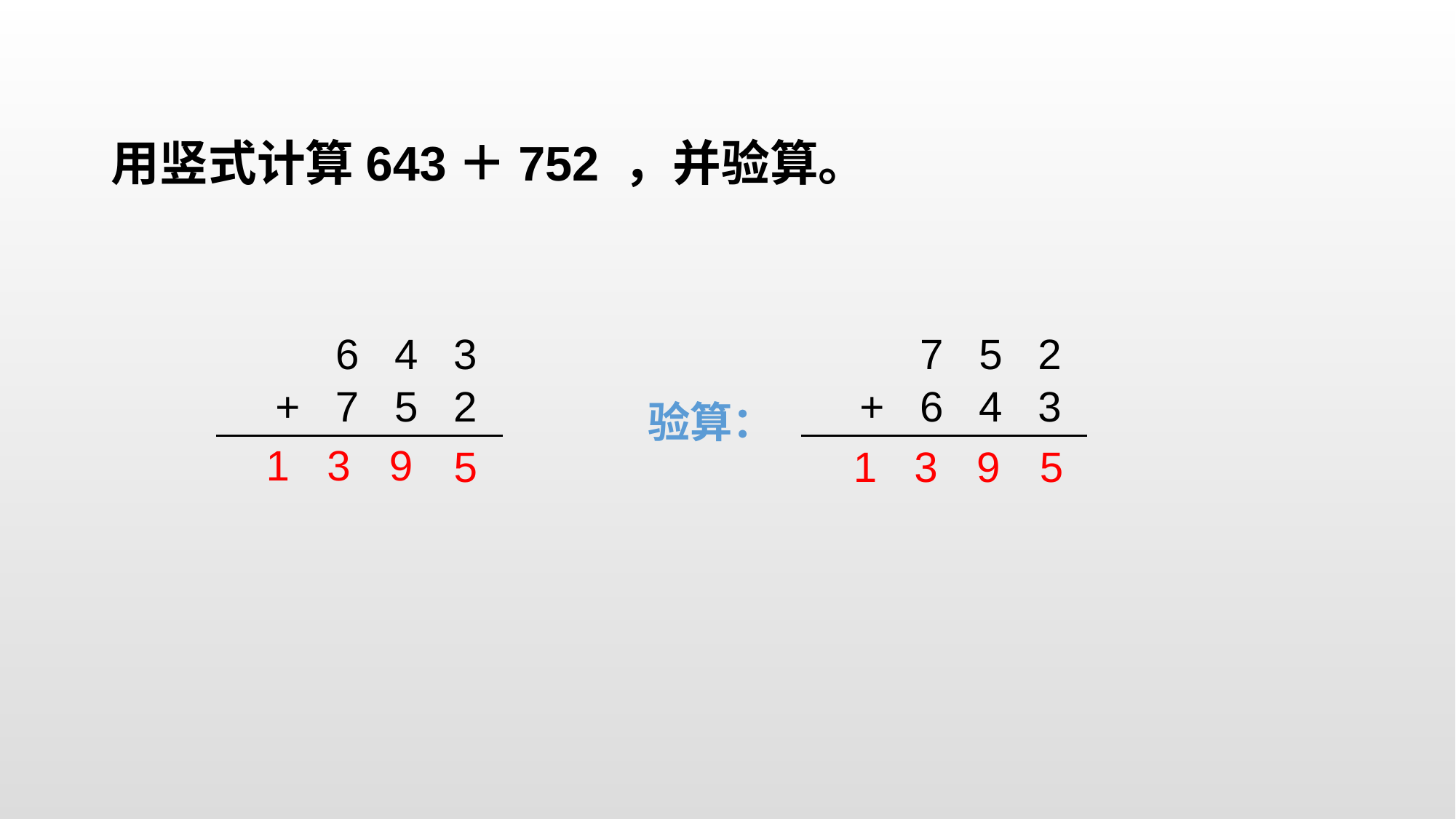

用竖式计算643＋752 ，并验算。
6   4   3
7   5   2
+   7   5   2
+   6   4   3
验算：
1
3
9
5
1
3
9
5